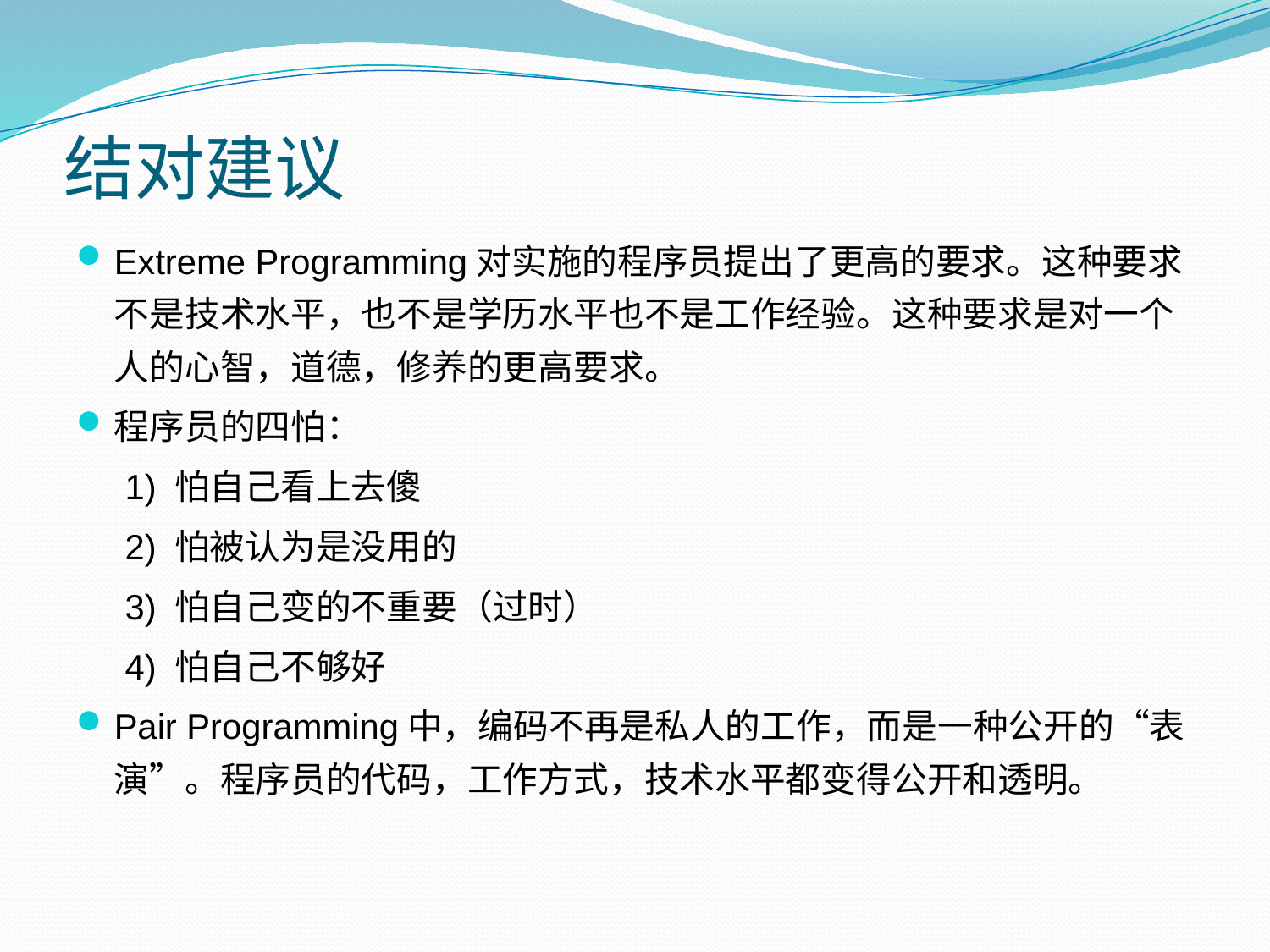

# 结对建议
Extreme Programming对实施的程序员提出了更高的要求。这种要求不是技术水平，也不是学历水平也不是工作经验。这种要求是对一个人的心智，道德，修养的更高要求。
程序员的四怕：
     1) 怕自己看上去傻
     2) 怕被认为是没用的
     3) 怕自己变的不重要（过时）
     4) 怕自己不够好
Pair Programming中，编码不再是私人的工作，而是一种公开的“表演”。程序员的代码，工作方式，技术水平都变得公开和透明。